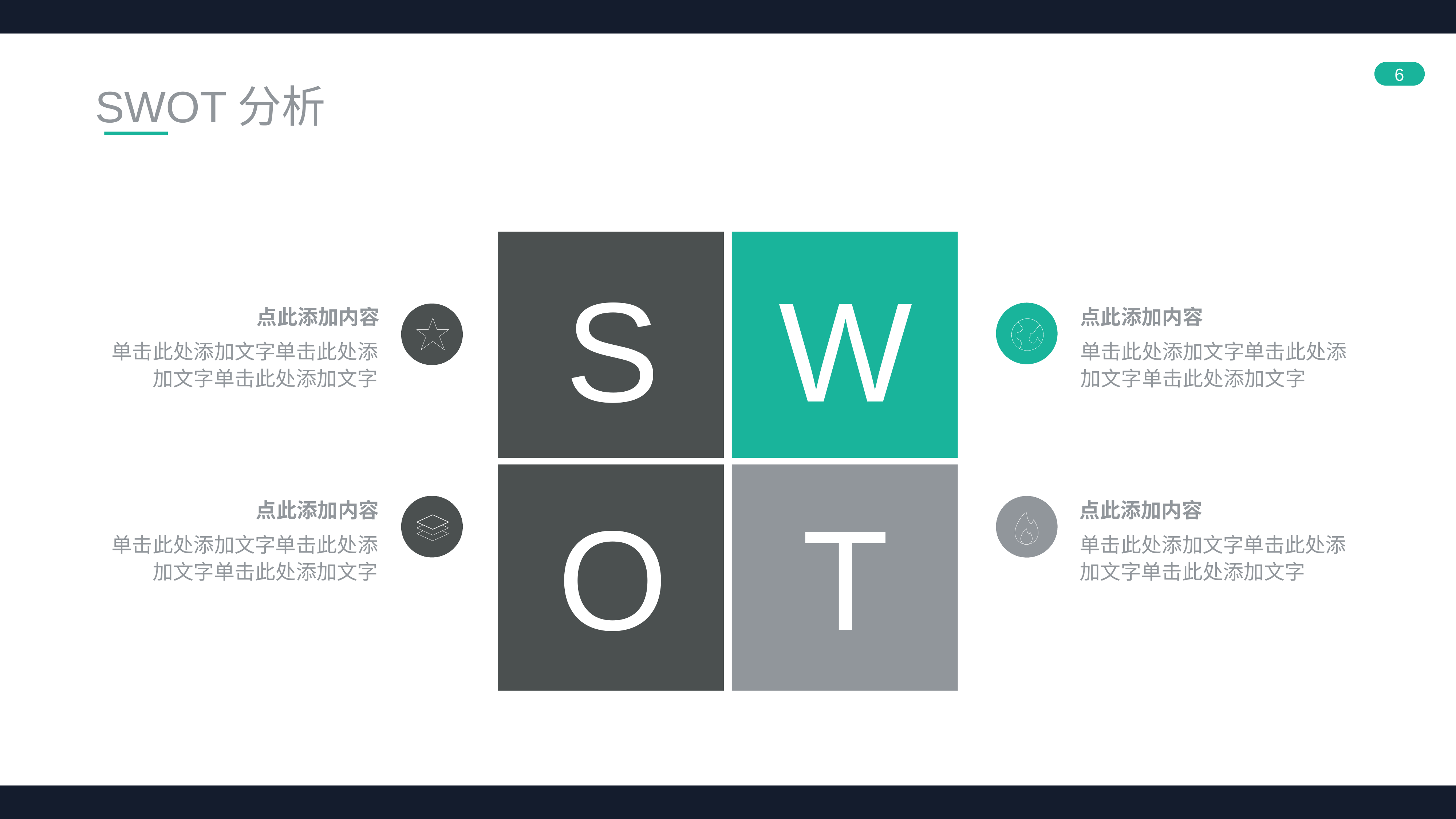

SWOT分析

S
W
点此添加内容
点此添加内容

单击此处添加文字单击此处添加文字单击此处添加文字
单击此处添加文字单击此处添加文字单击此处添加文字

O
T
点此添加内容
点此添加内容

单击此处添加文字单击此处添加文字单击此处添加文字
单击此处添加文字单击此处添加文字单击此处添加文字